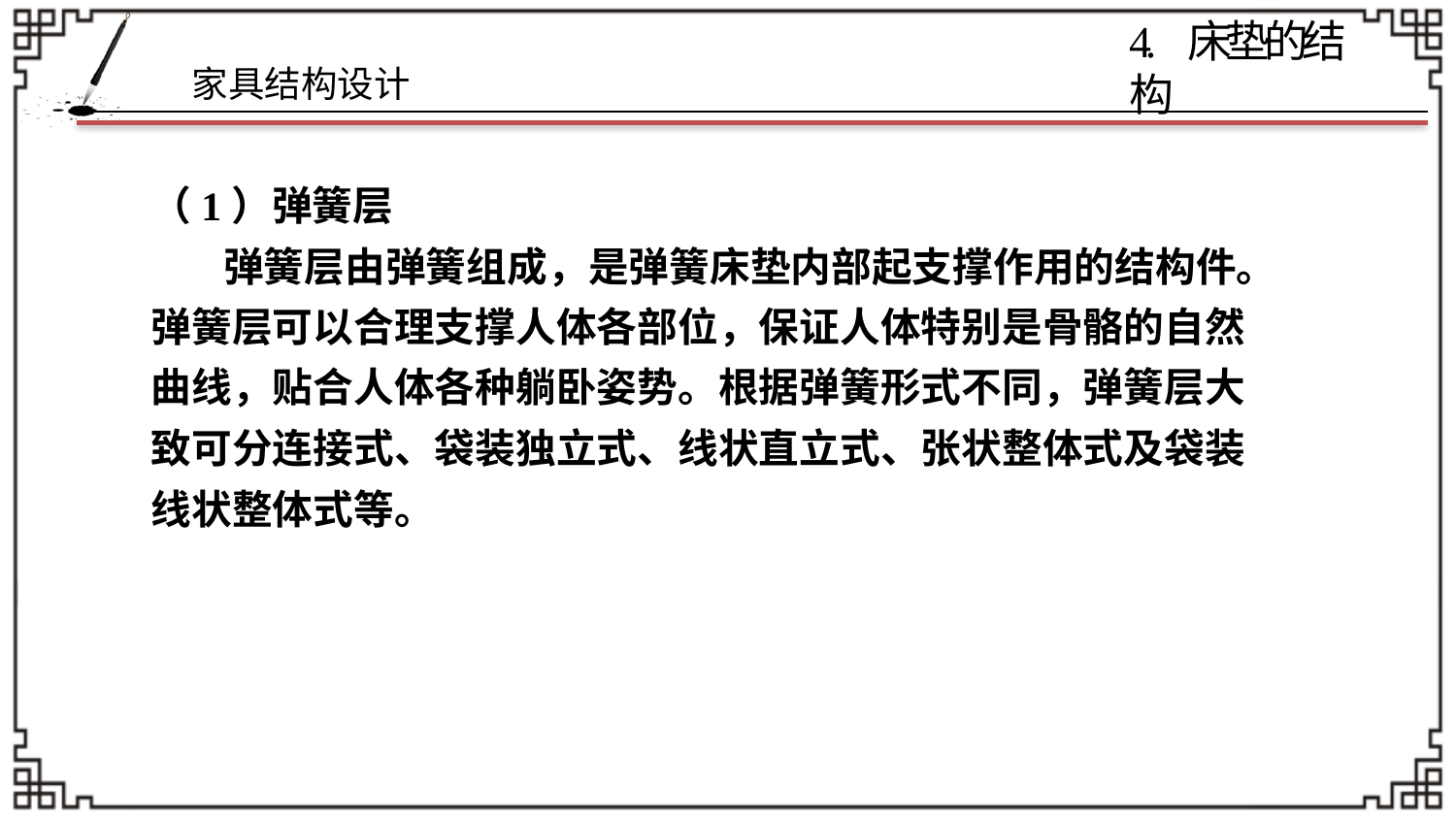

4.    床垫的结构
（1）弹簧层
       弹簧层由弹簧组成，是弹簧床垫内部起支撑作用的结构件。弹簧层可以合理支撑人体各部位，保证人体特别是骨骼的自然曲线，贴合人体各种躺卧姿势。根据弹簧形式不同，弹簧层大致可分连接式、袋装独立式、线状直立式、张状整体式及袋装线状整体式等。